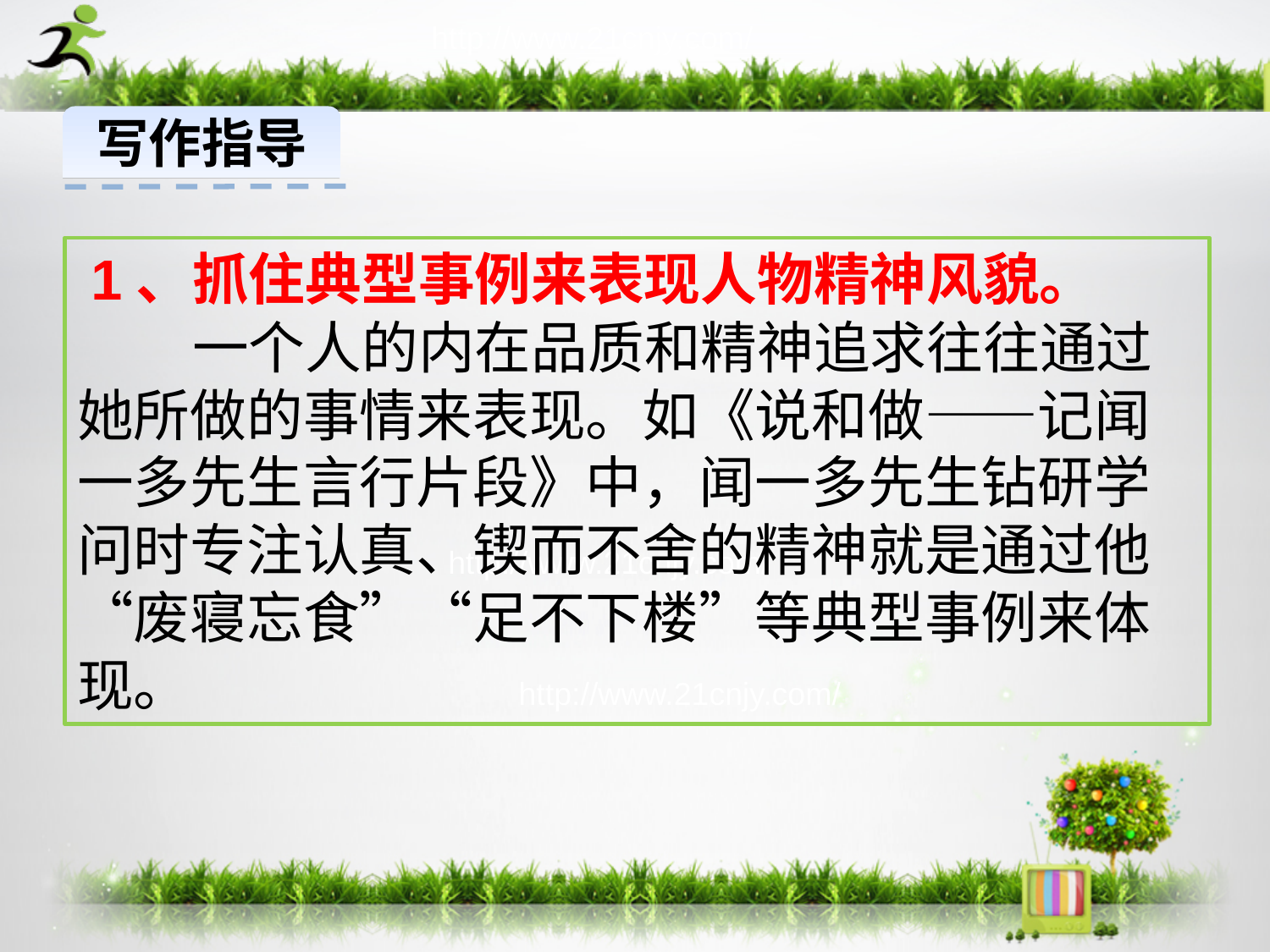

写作指导

 1、抓住典型事例来表现人物精神风貌。
        一个人的内在品质和精神追求往往通过她所做的事情来表现。如《说和做——记闻一多先生言行片段》中，闻一多先生钻研学问时专注认真、锲而不舍的精神就是通过他“废寝忘食”“足不下楼”等典型事例来体现。